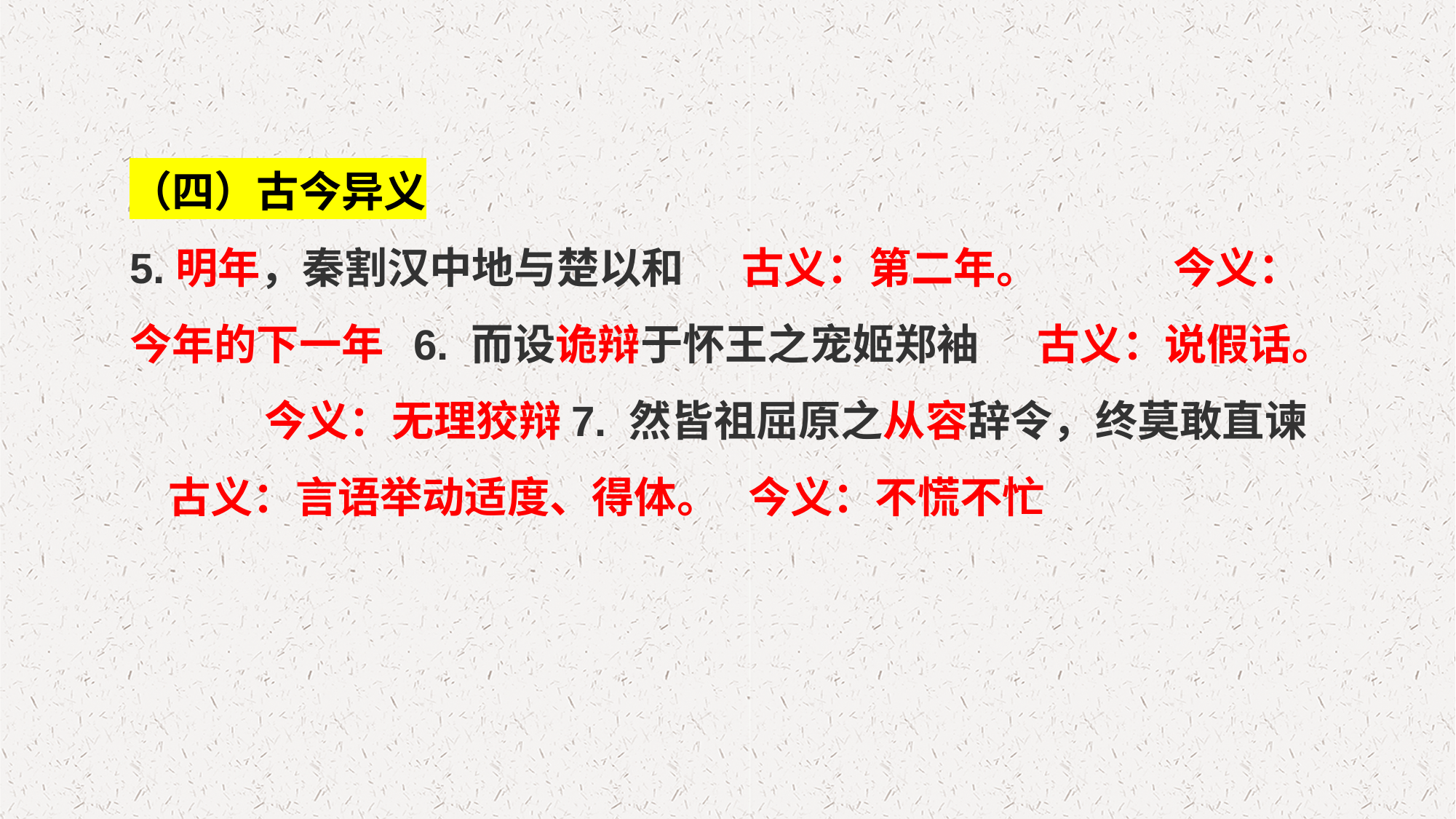

（四）古今异义
5.明年，秦割汉中地与楚以和      古义：第二年。              今义：今年的下一年  6. 而设诡辩于怀王之宠姬郑袖      古义：说假话。              今义：无理狡辩7. 然皆祖屈原之从容辞令，终莫敢直谏      古义：言语举动适度、得体。   今义：不慌不忙